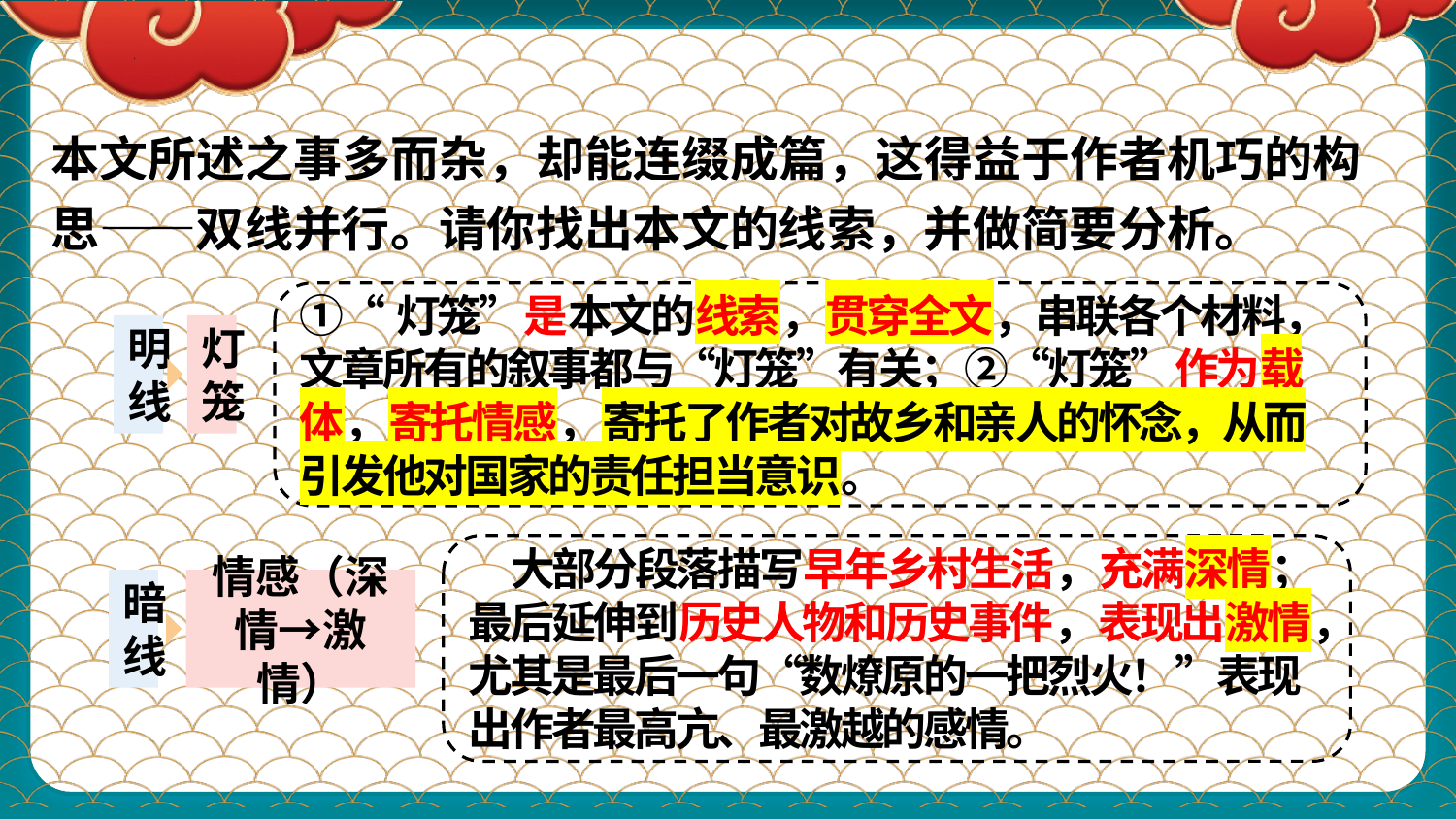

本文所述之事多而杂，却能连缀成篇，这得益于作者机巧的构思——双线并行。请你找出本文的线索，并做简要分析。
①“灯笼”是本文的线索，贯穿全文，串联各个材料，文章所有的叙事都与“灯笼”有关；②“灯笼”作为载体，寄托情感，寄托了作者对故乡和亲人的怀念，从而引发他对国家的责任担当意识。
明线
灯笼

    大部分段落描写早年乡村生活，充满深情；最后延伸到历史人物和历史事件，表现出激情，尤其是最后一句“数燎原的一把烈火！”表现出作者最高亢、最激越的感情。
暗线
情感（深情→激情）